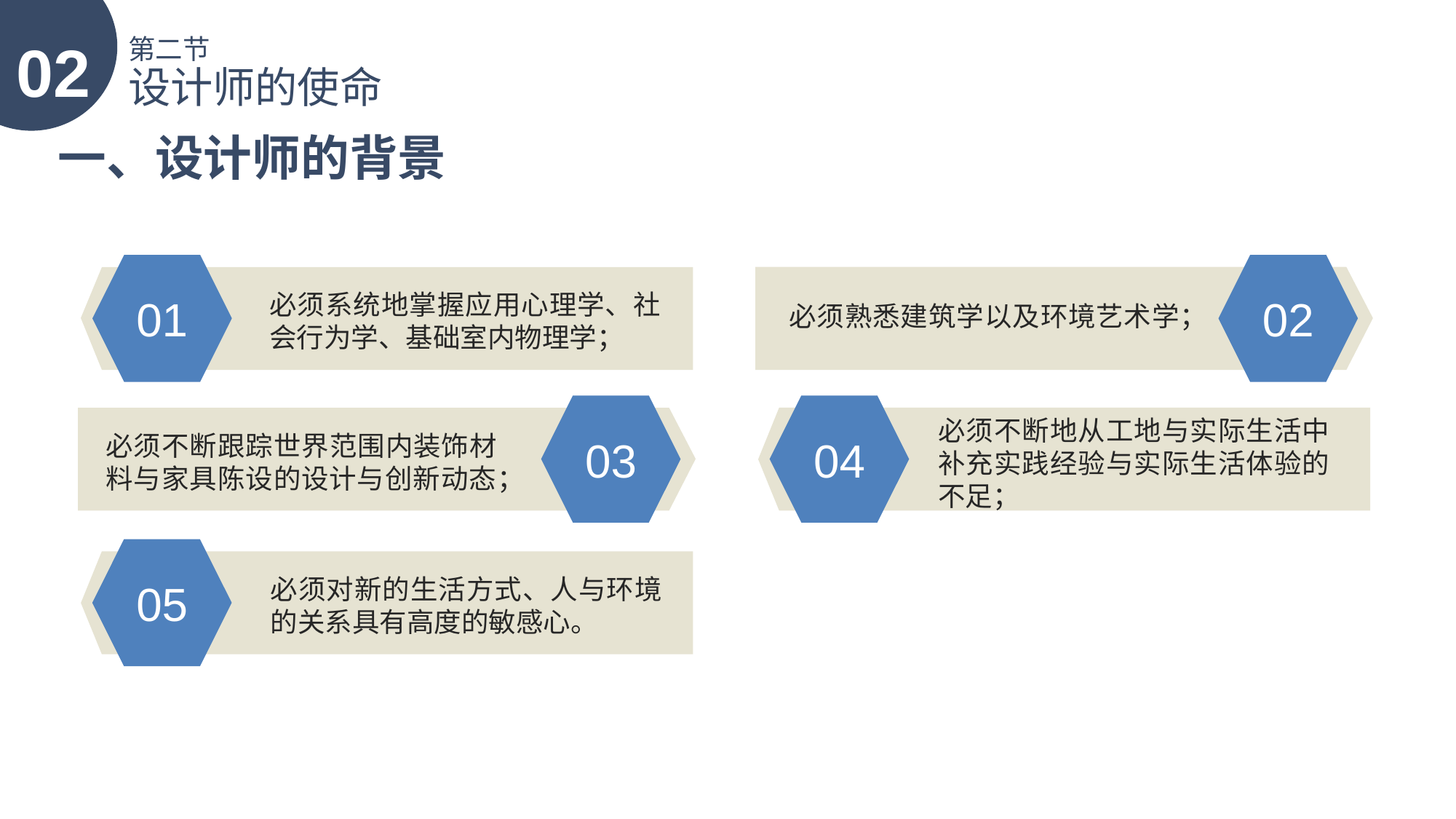

02
第二节
设计师的使命
一、设计师的背景

必须系统地掌握应用心理学、社会行为学、基础室内物理学；
01
02
必须熟悉建筑学以及环境艺术学；

必须不断地从工地与实际生活中补充实践经验与实际生活体验的不足；
必须不断跟踪世界范围内装饰材料与家具陈设的设计与创新动态；
04
03

必须对新的生活方式、人与环境的关系具有高度的敏感心。
05